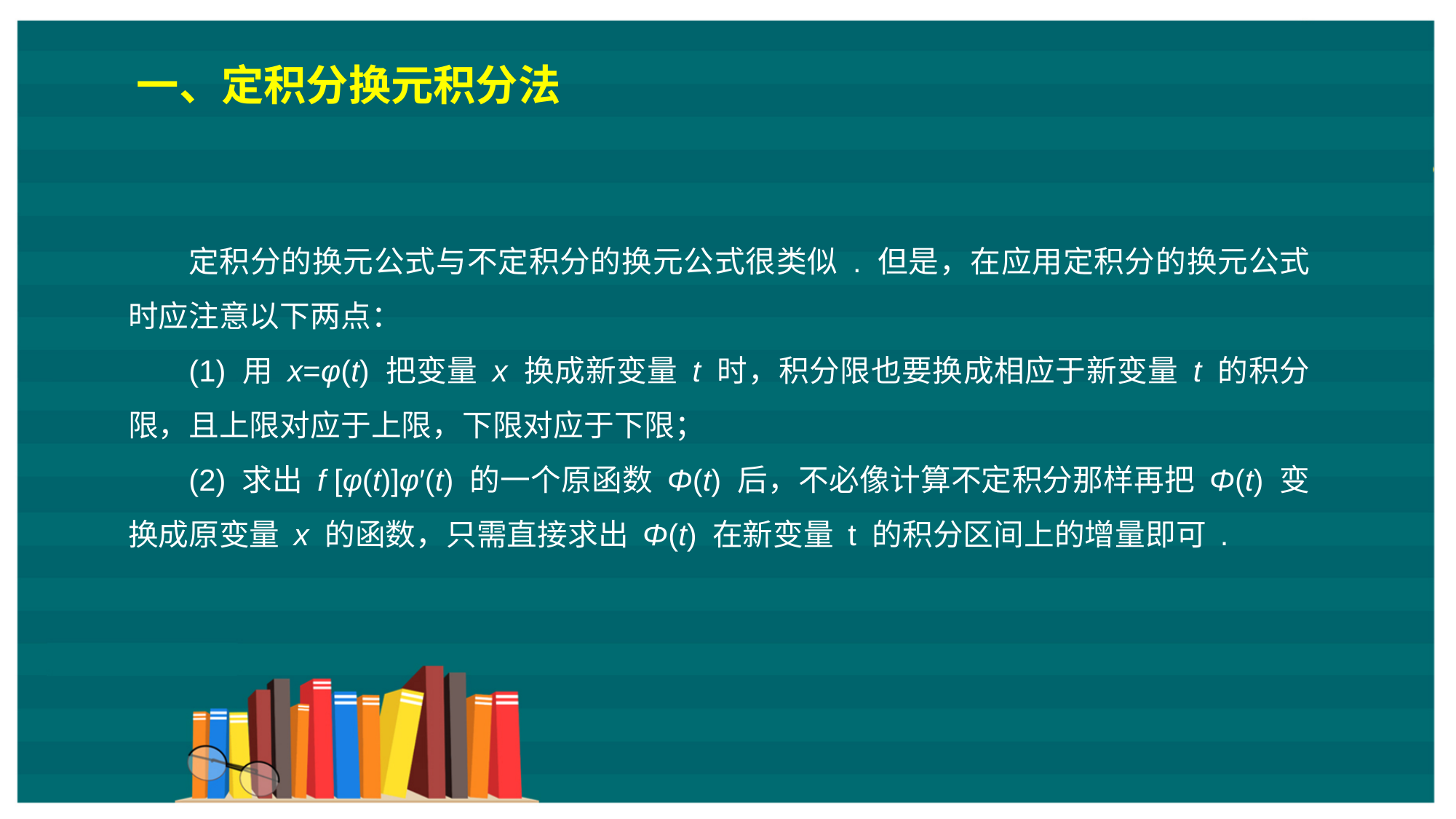

一、定积分换元积分法
定积分的换元公式与不定积分的换元公式很类似 . 但是，在应用定积分的换元公式时应注意以下两点：
(1) 用 x=φ(t) 把变量 x 换成新变量 t 时，积分限也要换成相应于新变量 t 的积分限，且上限对应于上限，下限对应于下限；
(2) 求出 f [φ(t)]φ′(t) 的一个原函数 Φ(t) 后，不必像计算不定积分那样再把 Φ(t) 变换成原变量 x 的函数，只需直接求出 Φ(t) 在新变量 t 的积分区间上的增量即可 .